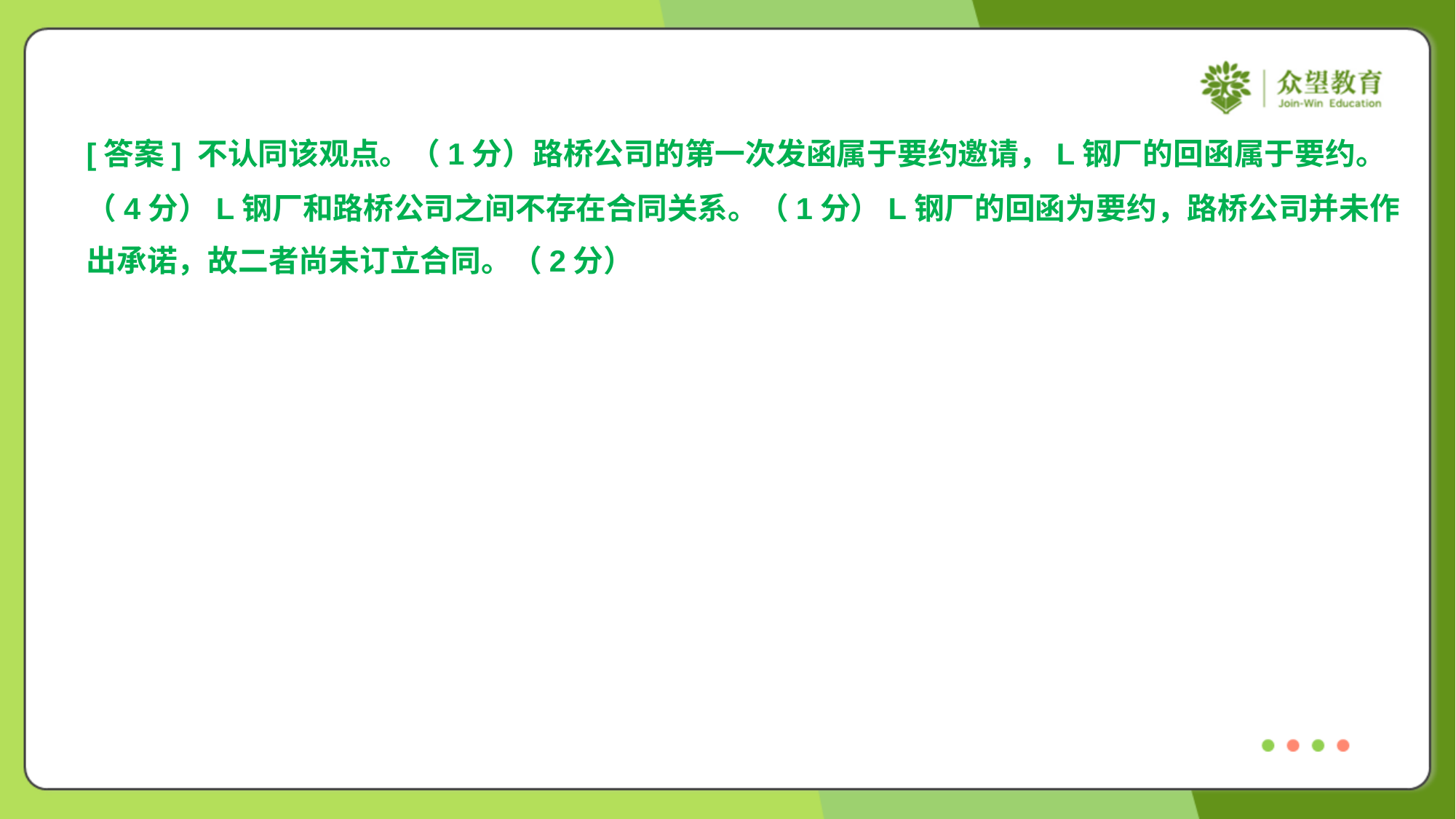

[答案] 不认同该观点。（1分）路桥公司的第一次发函属于要约邀请，L钢厂的回函属于要约。
（4分）L钢厂和路桥公司之间不存在合同关系。（1分）L钢厂的回函为要约，路桥公司并未作
出承诺，故二者尚未订立合同。（2分）